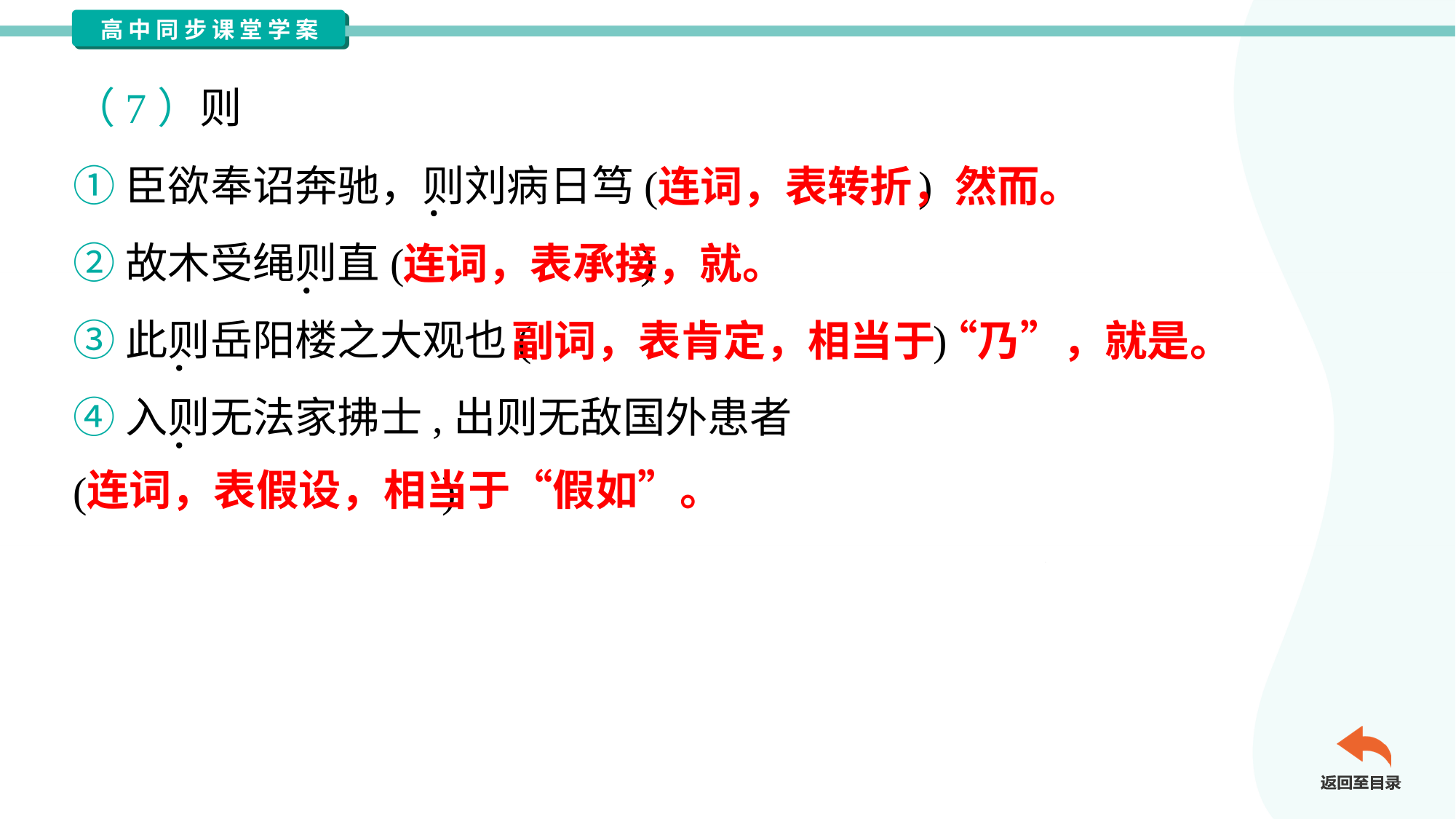

（7）则
①臣欲奉诏奔驰，则刘病日笃(                      )
②故木受绳则直(                    )
③此则岳阳楼之大观也(                                  )
④入则无法家拂士,出则无敌国外患者
(                              )
连词，表转折，然而。
连词，表承接，就。

副词，表肯定，相当于“乃”，就是。

连词，表假设，相当于“假如”。